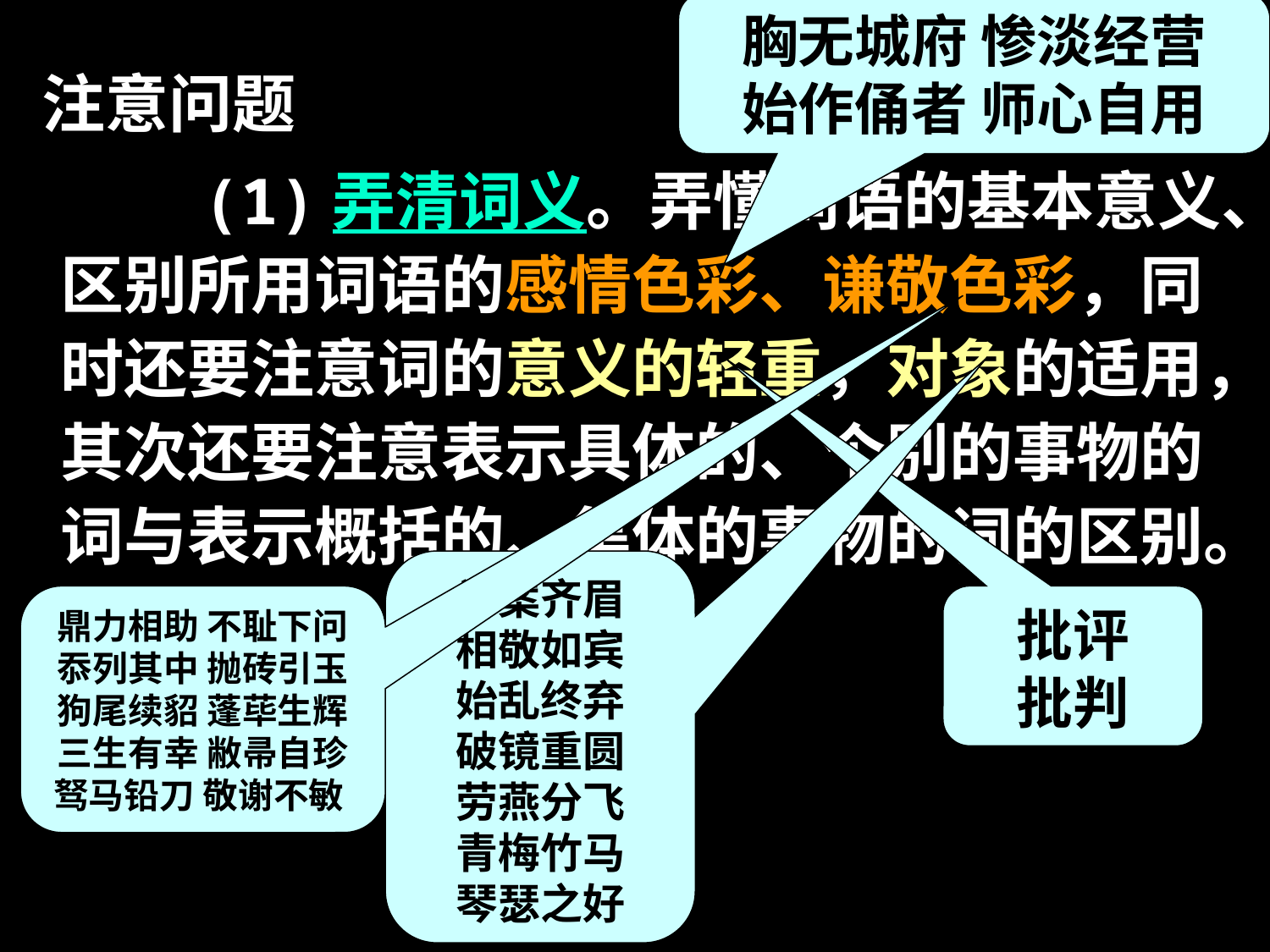

胸无城府 惨淡经营
始作俑者 师心自用
 注意问题
     (1)弄清词义。弄懂词语的基本意义、区别所用词语的感情色彩、谦敬色彩，同时还要注意词的意义的轻重，对象的适用，其次还要注意表示具体的、个别的事物的词与表示概括的、集体的事物的词的区别。
举案齐眉
相敬如宾
始乱终弃
破镜重圆
劳燕分飞
青梅竹马
琴瑟之好
批评
批判
鼎力相助 不耻下问
忝列其中 抛砖引玉
狗尾续貂 蓬荜生辉
三生有幸 敝帚自珍
驽马铅刀 敬谢不敏